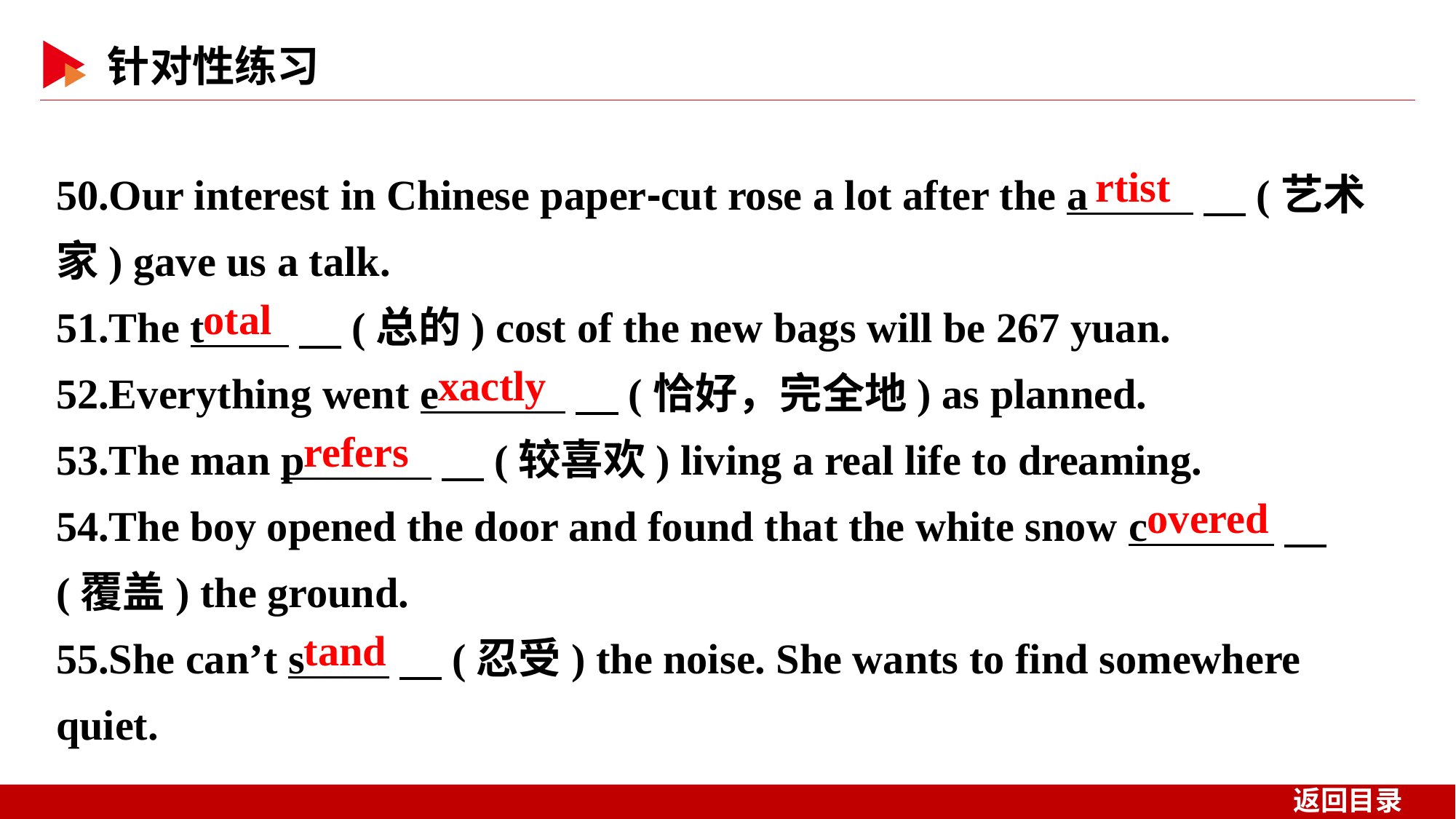

50.Our interest in Chinese paper⁃cut rose a lot after the a          　(艺术家) gave us a talk.
51.The t        　(总的) cost of the new bags will be 267 yuan.
52.Everything went e            　(恰好，完全地) as planned.
53.The man p            　(较喜欢) living a real life to dreaming.
54.The boy opened the door and found that the white snow c            　(覆盖) the ground.
55.She can’t s        　(忍受) the noise. She wants to find somewhere quiet.
rtist
otal
xactly
refers
overed
tand